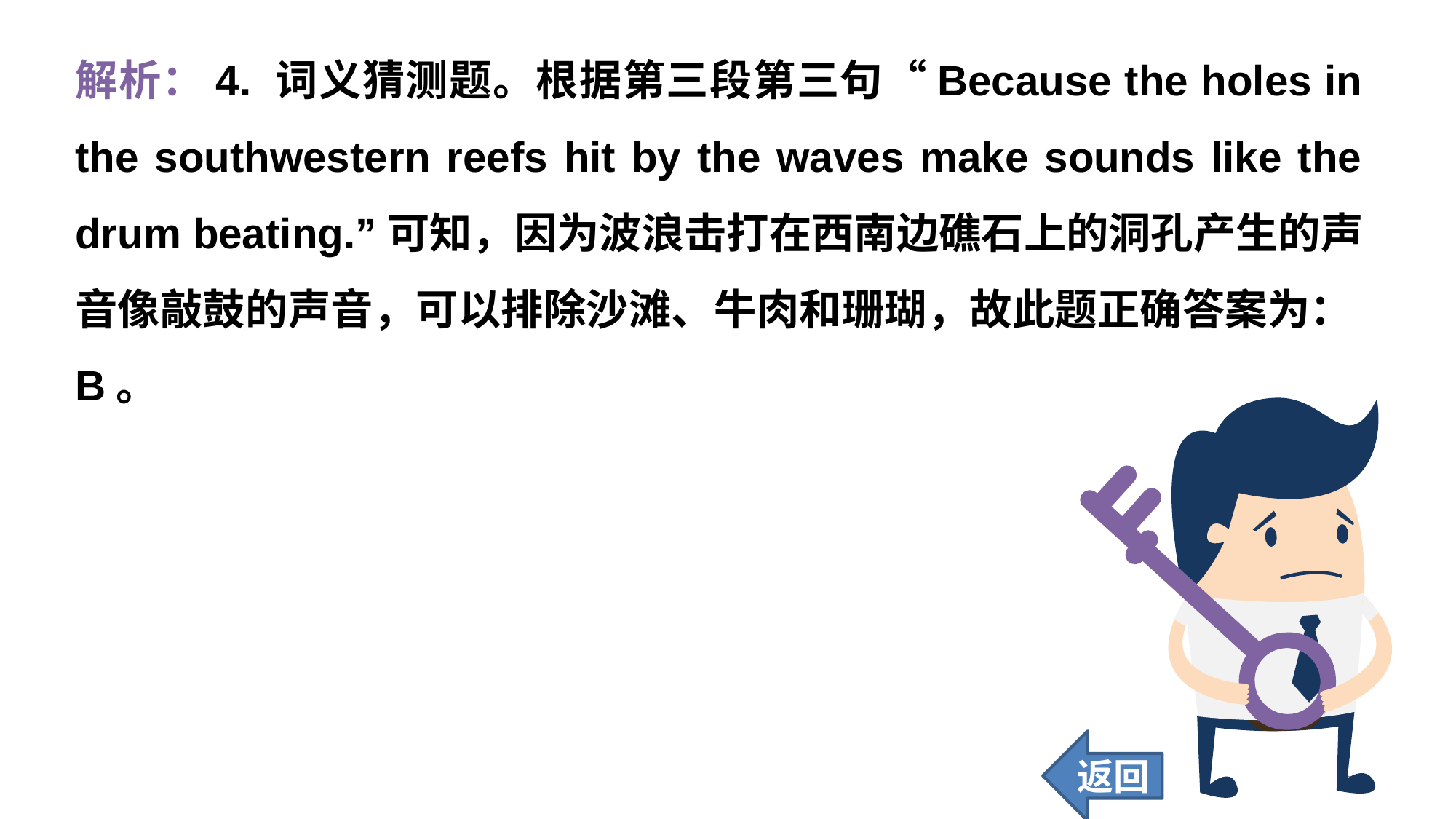

解析：4. 词义猜测题。根据第三段第三句“Because the holes in the southwestern reefs hit by the waves make sounds like the drum beating.”可知，因为波浪击打在西南边礁石上的洞孔产生的声音像敲鼓的声音，可以排除沙滩、牛肉和珊瑚，故此题正确答案为：B。

返回
296